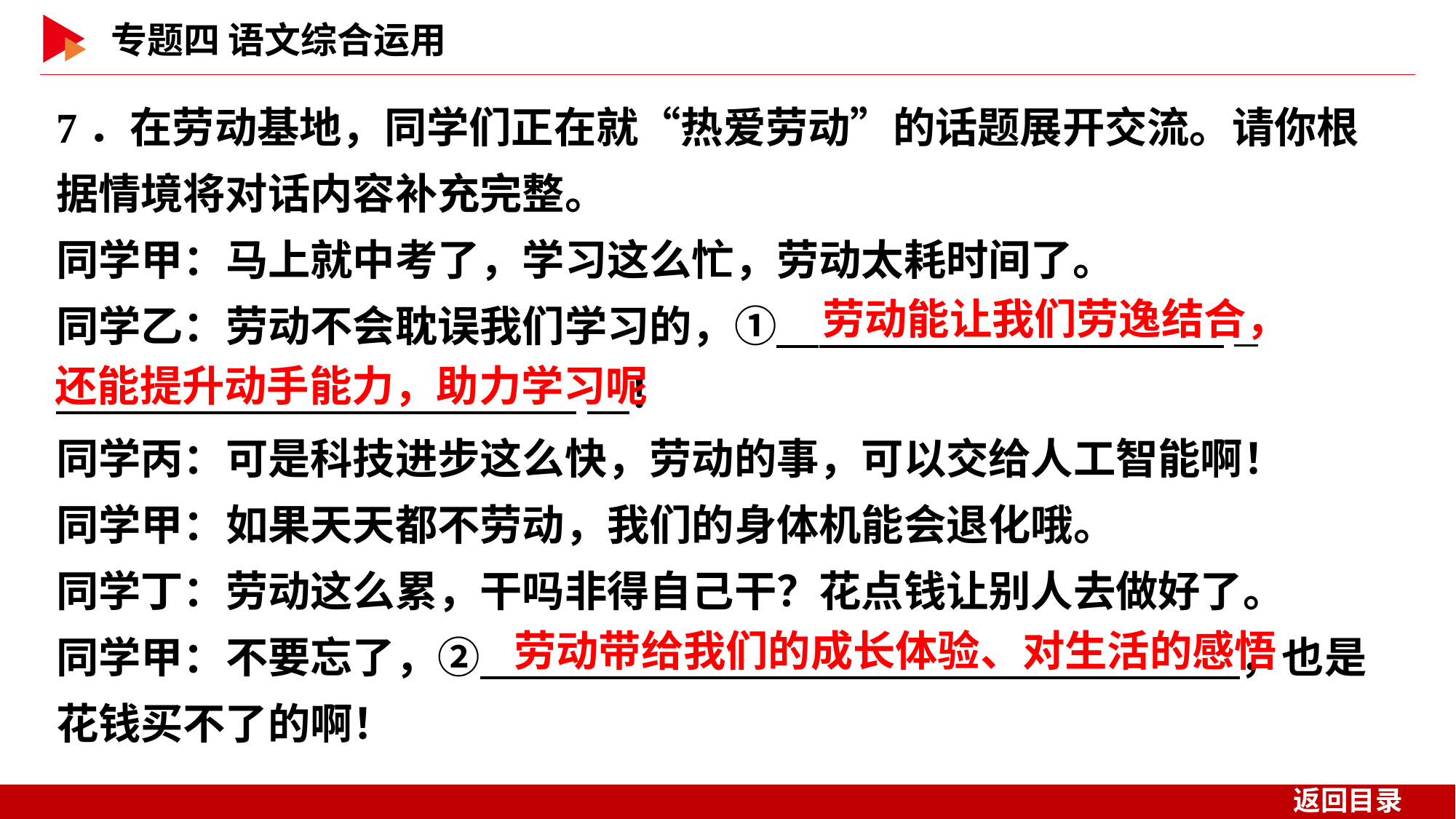

7．在劳动基地，同学们正在就“热爱劳动”的话题展开交流。请你根据情境将对话内容补充完整。
同学甲：马上就中考了，学习这么忙，劳动太耗时间了。
同学乙：劳动不会耽误我们学习的，①　                                          _
                                                      　！
同学丙：可是科技进步这么快，劳动的事，可以交给人工智能啊！
同学甲：如果天天都不劳动，我们的身体机能会退化哦。
同学丁：劳动这么累，干吗非得自己干？花点钱让别人去做好了。
同学甲：不要忘了，②　                                                                      　，也是花钱买不了的啊！
劳动能让我们劳逸结合，
还能提升动手能力，助力学习呢
劳动带给我们的成长体验、对生活的感悟